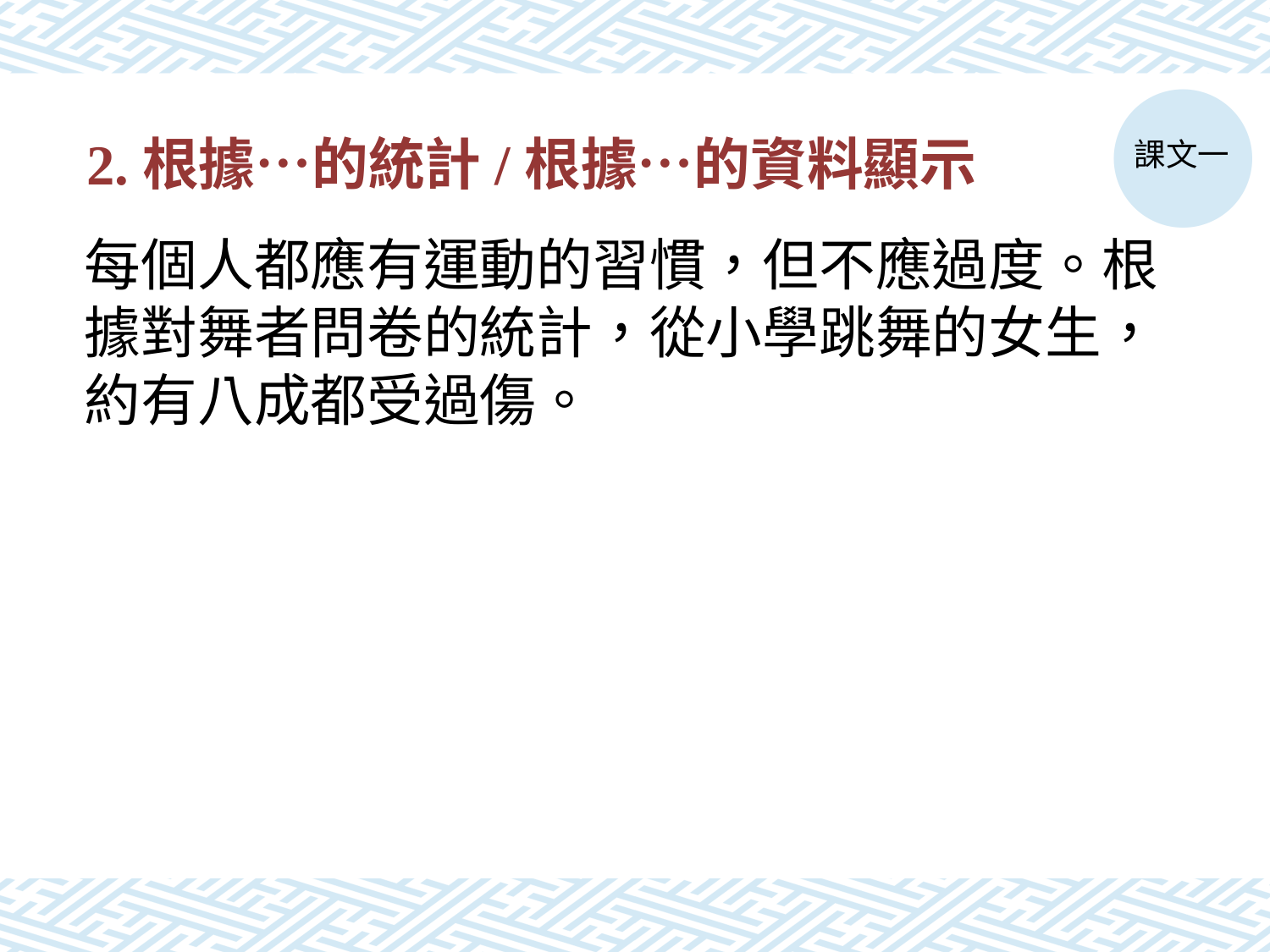

課文一
# 2.根據…的統計/根據…的資料顯示
每個人都應有運動的習慣，但不應過度。根據對舞者問卷的統計，從小學跳舞的女生，約有八成都受過傷。